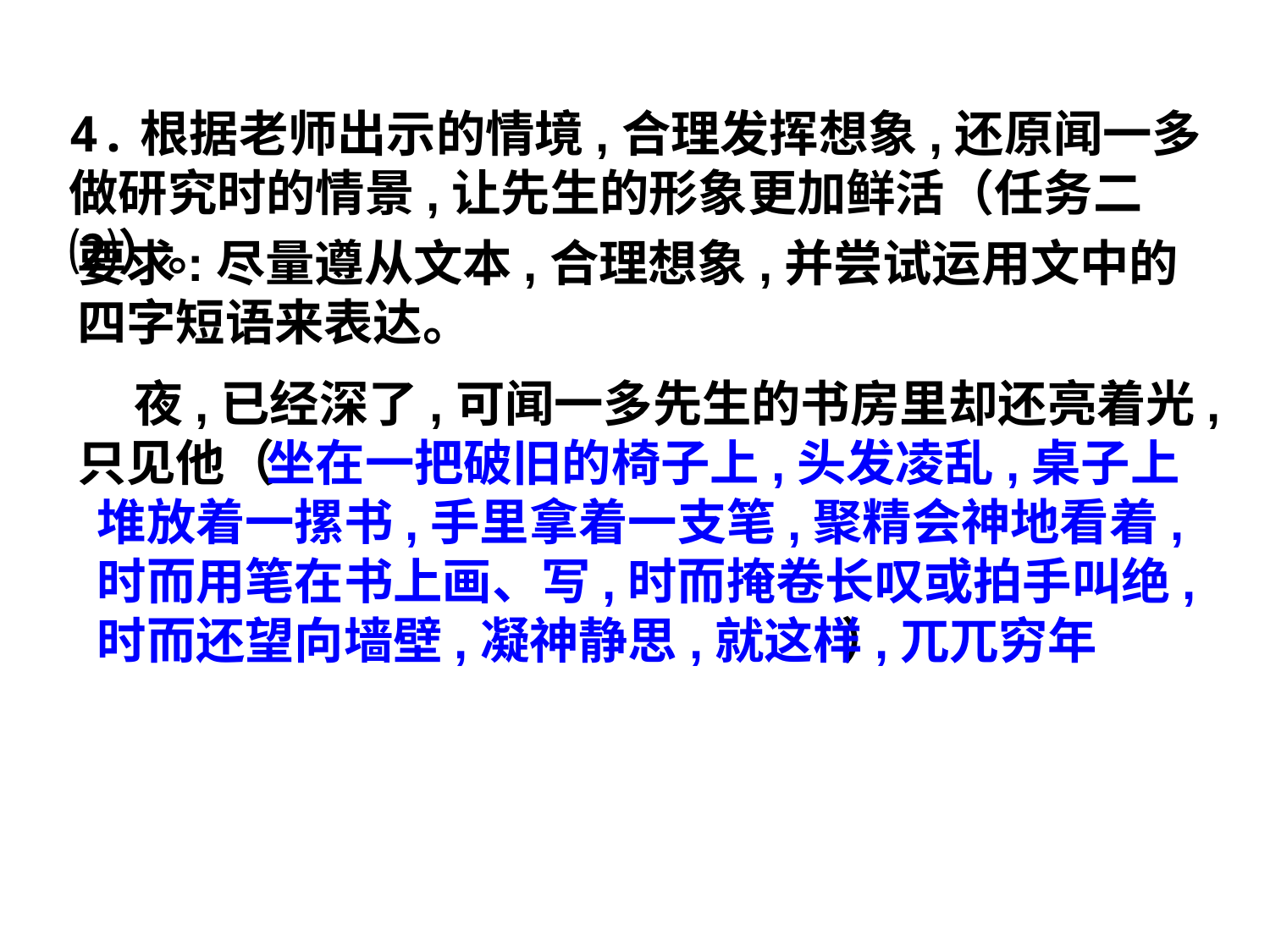

4.根据老师出示的情境,合理发挥想象,还原闻一多做研究时的情景,让先生的形象更加鲜活（任务二⑵）。
要求:尽量遵从文本,合理想象,并尝试运用文中的四字短语来表达。
    夜,已经深了,可闻一多先生的书房里却还亮着光,只见他（

                                                                   ）
              坐在一把破旧的椅子上,头发凌乱,桌子上堆放着一摞书,手里拿着一支笔,聚精会神地看着,时而用笔在书上画、写,时而掩卷长叹或拍手叫绝,时而还望向墙壁,凝神静思,就这样,兀兀穷年